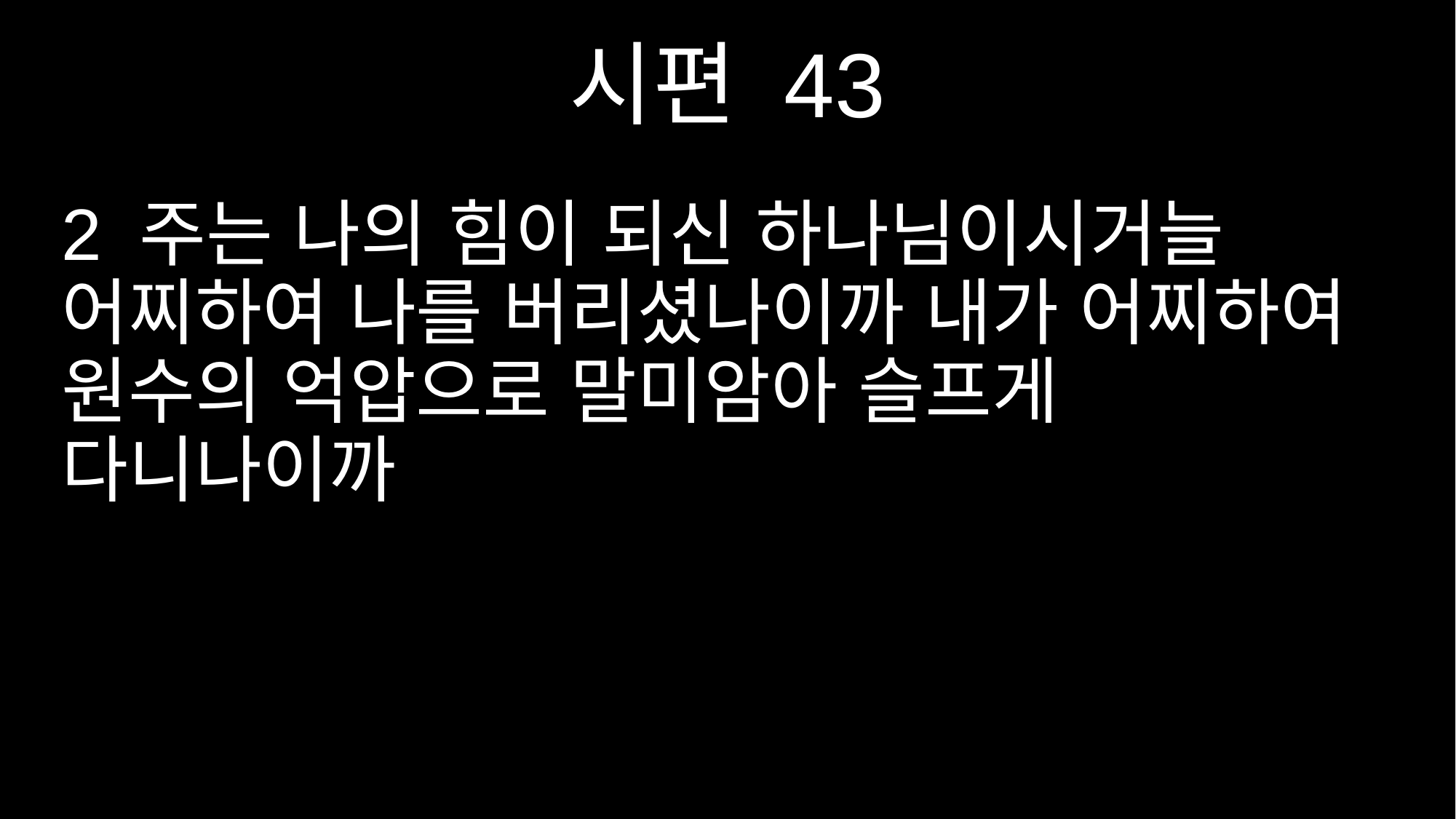

시편 43
2 주는 나의 힘이 되신 하나님이시거늘 어찌하여 나를 버리셨나이까 내가 어찌하여 원수의 억압으로 말미암아 슬프게 다니나이까